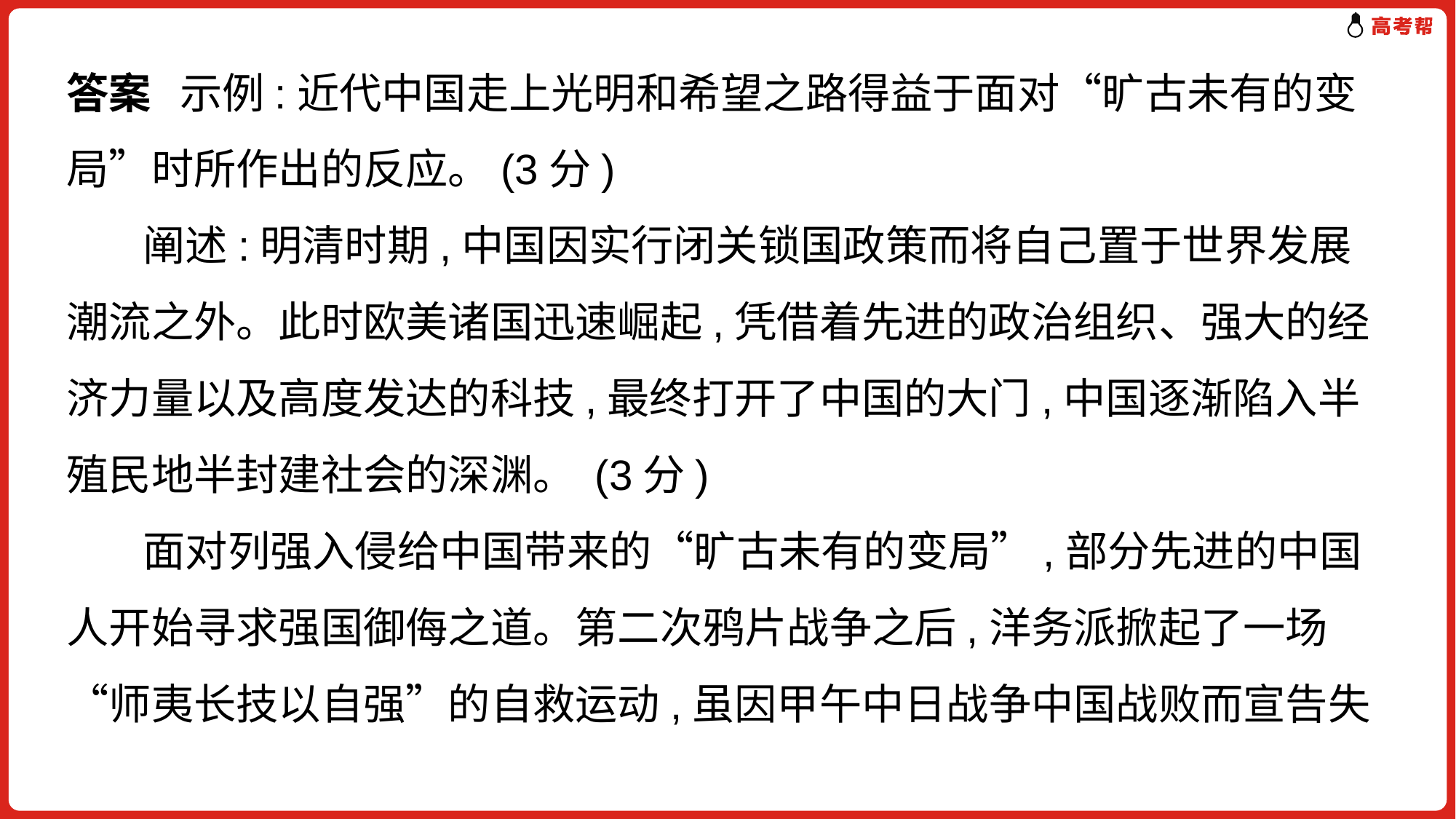

答案   示例:近代中国走上光明和希望之路得益于面对“旷古未有的变局”时所作出的反应。(3分)
       阐述:明清时期,中国因实行闭关锁国政策而将自己置于世界发展潮流之外。此时欧美诸国迅速崛起,凭借着先进的政治组织、强大的经济力量以及高度发达的科技,最终打开了中国的大门,中国逐渐陷入半殖民地半封建社会的深渊。 (3分)
       面对列强入侵给中国带来的“旷古未有的变局”,部分先进的中国人开始寻求强国御侮之道。第二次鸦片战争之后,洋务派掀起了一场“师夷长技以自强”的自救运动,虽因甲午中日战争中国战败而宣告失